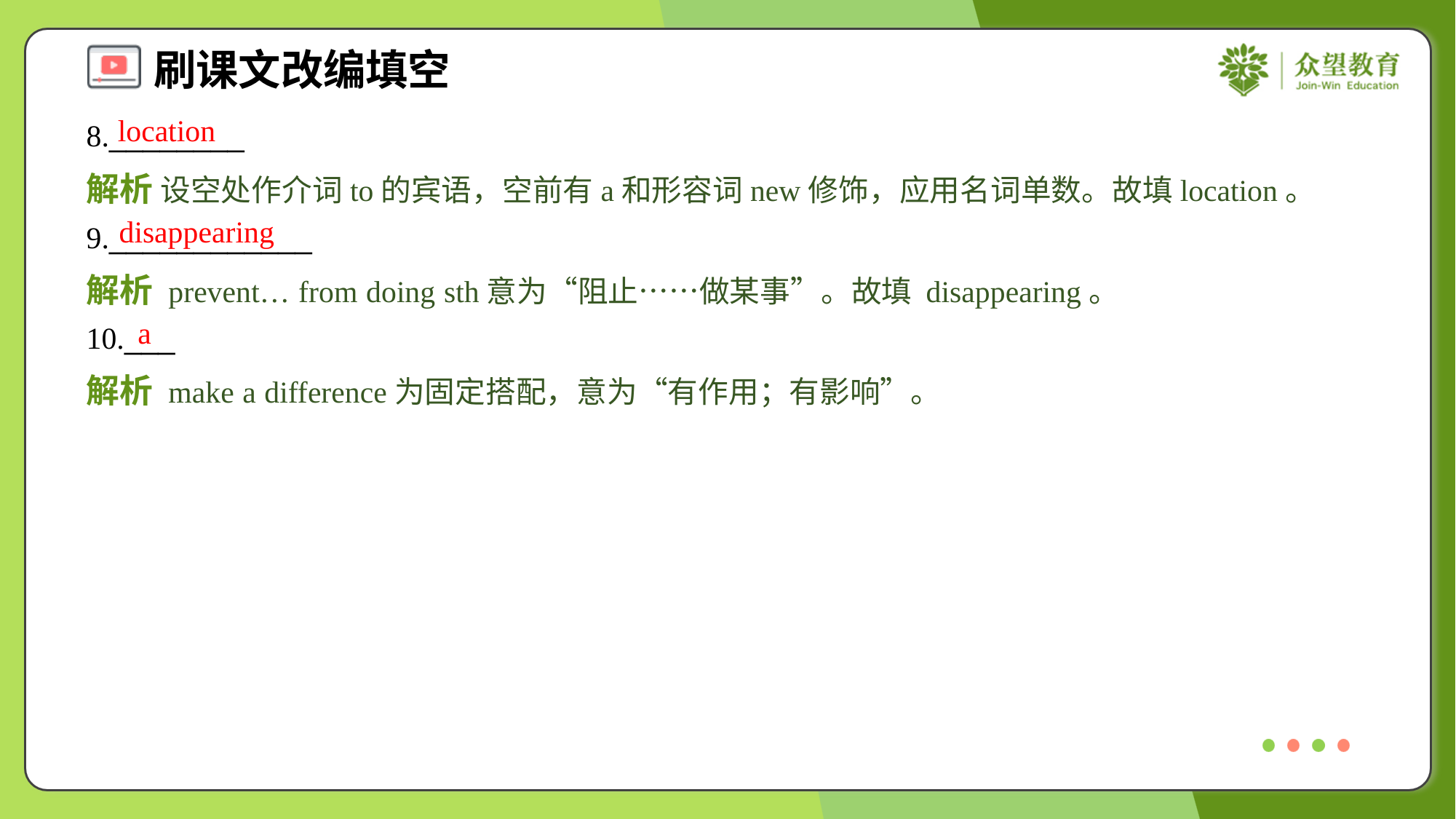

location
8.________
解析 设空处作介词to的宾语，空前有a和形容词new修饰，应用名词单数。故填location。
disappearing
9.____________
解析 prevent… from doing sth意为“阻止……做某事”。故填 disappearing。
a
10.___
解析 make a difference为固定搭配，意为“有作用；有影响”。